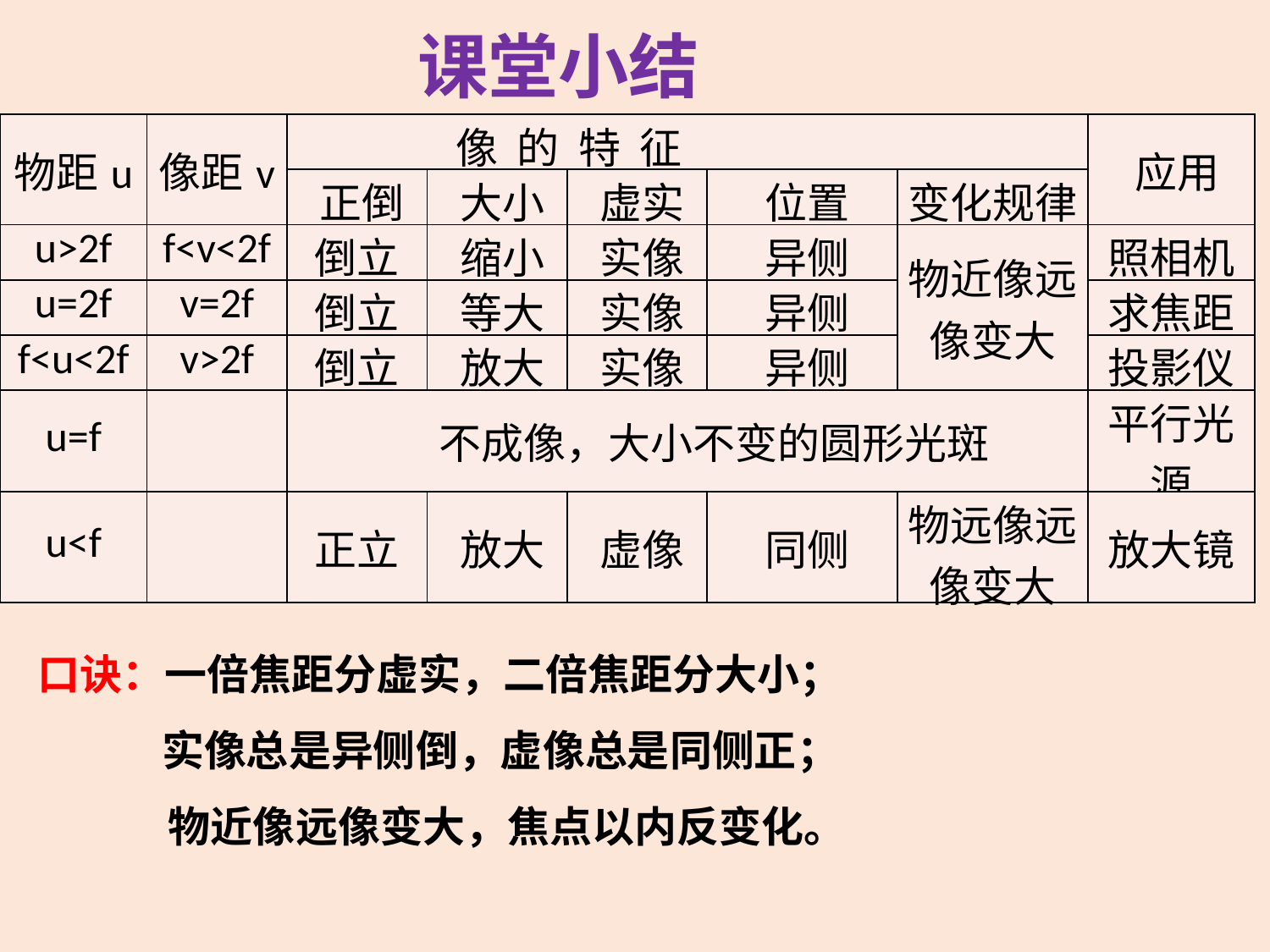

课堂小结
| 物距u | 像距v | 像 的 特 征 |  |  |  |  | 应用 |
| --- | --- | --- | --- | --- | --- | --- | --- |
|  |  | 正倒 | 大小 | 虚实 | 位置 | 变化规律 |  |
| u>2f | f<v<2f | 倒立 | 缩小 | 实像 | 异侧 | 物近像远像变大 | 照相机 |
| u=2f | v=2f | 倒立 | 等大 | 实像 | 异侧 |  | 求焦距 |
| f<u<2f | v>2f | 倒立 | 放大 | 实像 | 异侧 |  | 投影仪 |
| u=f |  | 不成像，大小不变的圆形光斑 |  |  |  |  | 平行光源 |
| u<f |  | 正立 | 放大 | 虚像 | 同侧 | 物远像远像变大 | 放大镜 |
口诀：一倍焦距分虚实，二倍焦距分大小；
            实像总是异侧倒，虚像总是同侧正；
      物近像远像变大，焦点以内反变化。